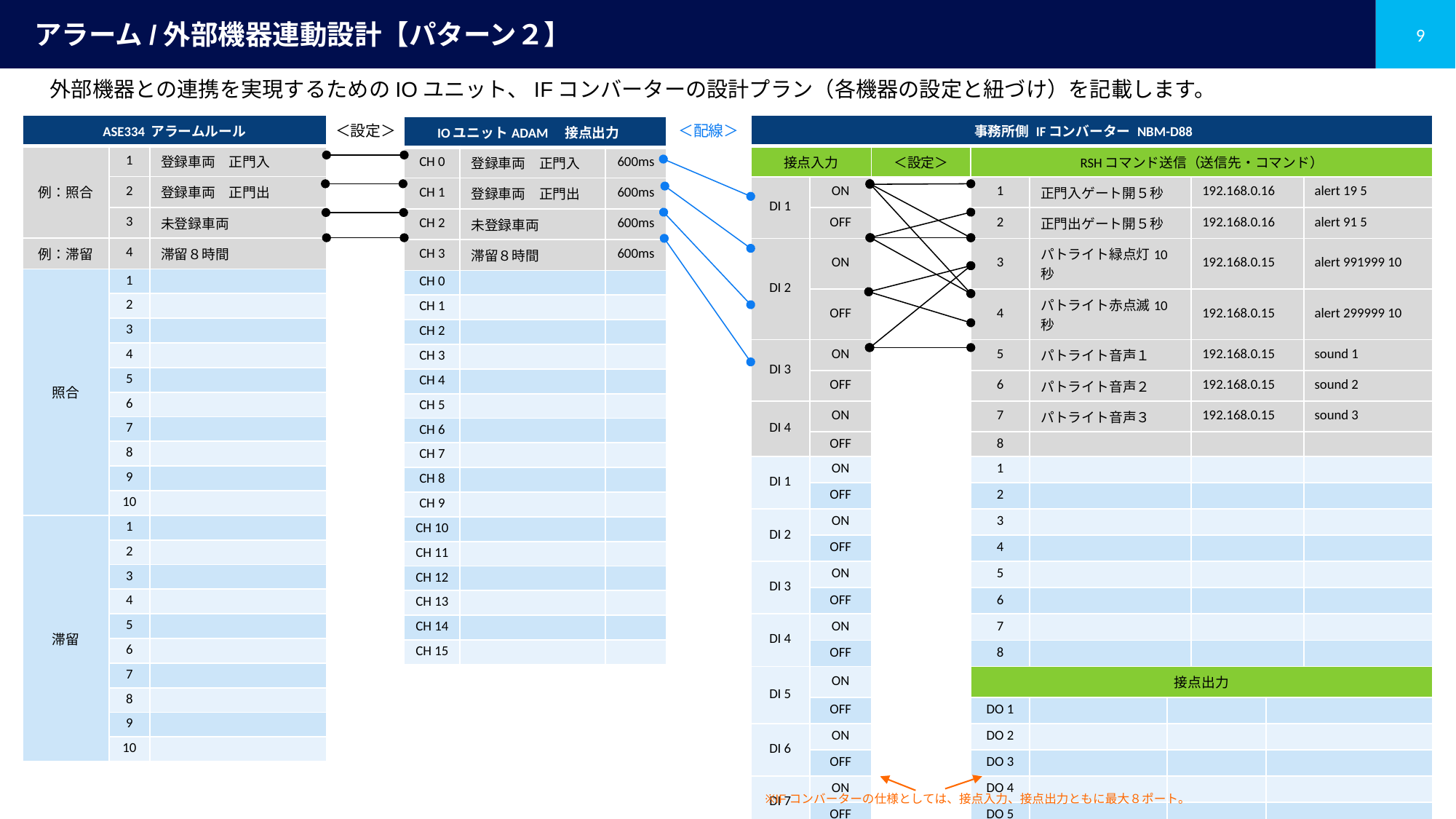

# アラーム/外部機器連動設計【パターン２】
外部機器との連携を実現するためのIOユニット、IFコンバーターの設計プラン（各機器の設定と紐づけ）を記載します。
＜配線＞
＜設定＞
| ASE334 アラームルール |  |  |
| --- | --- | --- |
| 例：照合 | 1 | 登録車両　正門入 |
|  | 2 | 登録車両　正門出 |
|  | 3 | 未登録車両 |
| 例：滞留 | 4 | 滞留８時間 |
| 照合 | 1 |  |
|  | 2 |  |
|  | 3 |  |
|  | 4 |  |
|  | 5 |  |
|  | 6 |  |
|  | 7 |  |
|  | 8 |  |
|  | 9 |  |
|  | 10 |  |
| 滞留 | 1 |  |
|  | 2 |  |
|  | 3 |  |
|  | 4 |  |
|  | 5 |  |
|  | 6 |  |
|  | 7 |  |
|  | 8 |  |
|  | 9 |  |
|  | 10 |  |
| 事務所側 IFコンバーター NBM-D88 |  |  |  |  |  |  |  |  |
| --- | --- | --- | --- | --- | --- | --- | --- | --- |
| 接点入力 |  | ＜設定＞ | RSHコマンド送信（送信先・コマンド） |  |  |  |  |  |
| DI 1 | ON |  | 1 | 正門入ゲート開５秒 | 192.168.0.180 | 192.168.0.16 |  | alert 19 5 |
|  | OFF |  | 2 | 正門出ゲート開５秒 | 192.168.0.180 | 192.168.0.16 |  | alert 91 5 |
| DI 2 | ON |  | 3 | パトライト緑点灯10秒 | 192.168.0.160 | 192.168.0.15 |  | alert 991999 10 |
|  | OFF |  | 4 | パトライト赤点滅10秒 | 192.168.0.160 | 192.168.0.15 |  | alert 299999 10 |
| DI 3 | ON |  | 5 | パトライト音声１ | 192.168.0.160 | 192.168.0.15 |  | sound 1 |
|  | OFF |  | 6 | パトライト音声２ | 192.168.0.160 | 192.168.0.15 |  | sound 2 |
| DI 4 | ON |  | 7 | パトライト音声３ | 192.168.0.160 | 192.168.0.15 |  | sound 3 |
|  | OFF |  | 8 |  |  |  |  |  |
| DI 1 | ON |  | 1 |  |  |  |  |  |
|  | OFF |  | 2 |  |  |  |  |  |
| DI 2 | ON |  | 3 |  |  |  |  |  |
|  | OFF |  | 4 |  |  |  |  |  |
| DI 3 | ON |  | 5 |  |  |  |  |  |
|  | OFF |  | 6 |  |  |  |  |  |
| DI 4 | ON |  | 7 |  |  |  |  |  |
|  | OFF |  | 8 |  |  |  |  |  |
| DI 5 | ON |  | 接点出力 |  |  |  |  |  |
|  | OFF |  | DO 1 |  |  |  |  |  |
| DI 6 | ON |  | DO 2 |  |  |  |  |  |
|  | OFF |  | DO 3 |  |  |  |  |  |
| DI 7 | ON |  | DO 4 |  |  |  |  |  |
|  | OFF |  | DO 5 |  |  |  |  |  |
| IOユニットADAM　接点出力 |  |  |
| --- | --- | --- |
| CH 0 | 登録車両　正門入 | 600ms |
| CH 1 | 登録車両　正門出 | 600ms |
| CH 2 | 未登録車両 | 600ms |
| CH 3 | 滞留８時間 | 600ms |
| CH 0 |  |  |
| CH 1 |  |  |
| CH 2 |  |  |
| CH 3 |  |  |
| CH 4 |  |  |
| CH 5 |  |  |
| CH 6 |  |  |
| CH 7 |  |  |
| CH 8 |  |  |
| CH 9 |  |  |
| CH 10 |  |  |
| CH 11 |  |  |
| CH 12 |  |  |
| CH 13 |  |  |
| CH 14 |  |  |
| CH 15 |  |  |
※IFコンバーターの仕様としては、接点入力、接点出力ともに最大８ポート。